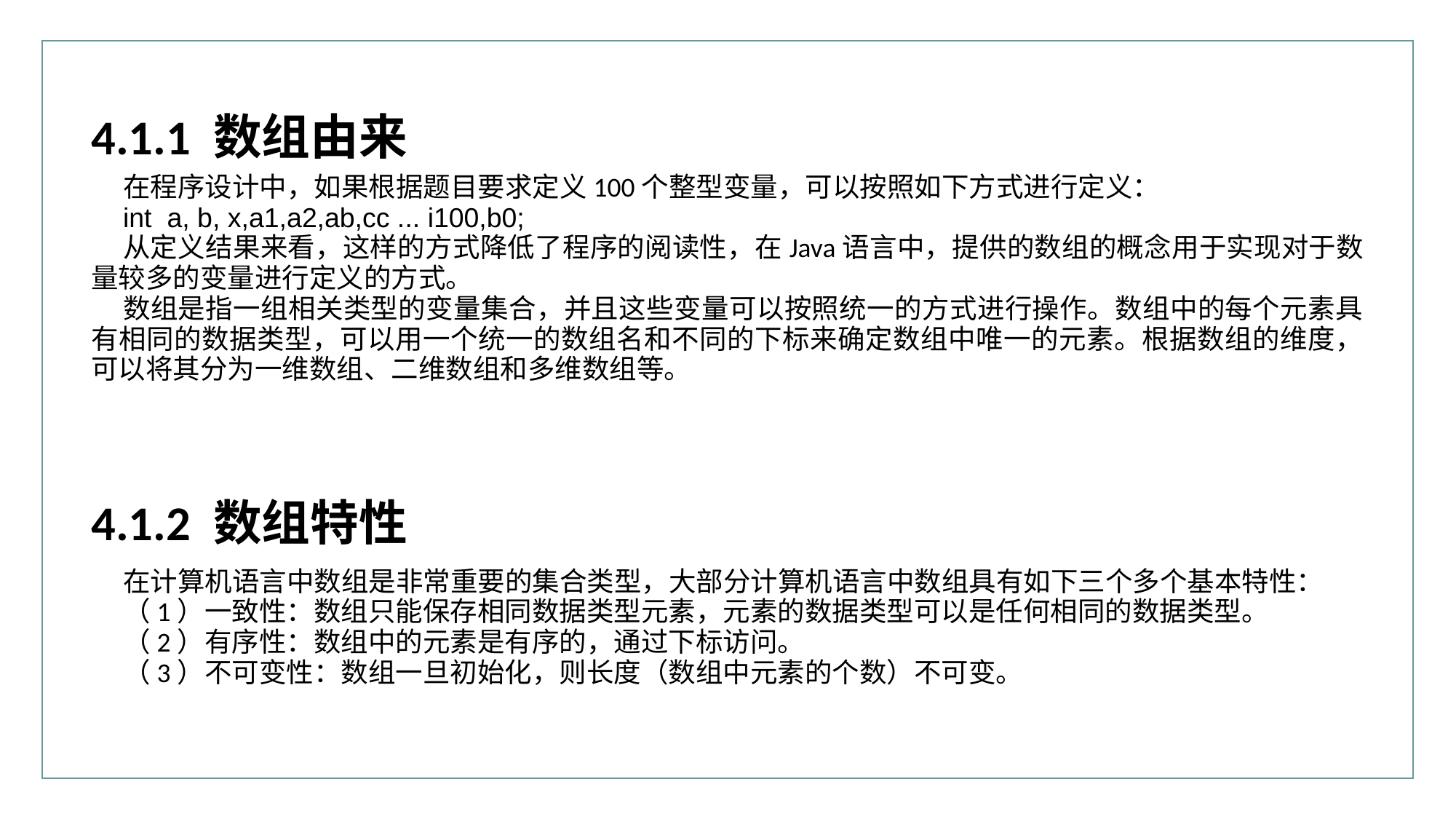

4.1.1 数组由来
在程序设计中，如果根据题目要求定义100个整型变量，可以按照如下方式进行定义：
int  a, b, x,a1,a2,ab,cc ... i100,b0;
从定义结果来看，这样的方式降低了程序的阅读性，在Java语言中，提供的数组的概念用于实现对于数量较多的变量进行定义的方式。
数组是指一组相关类型的变量集合，并且这些变量可以按照统一的方式进行操作。数组中的每个元素具有相同的数据类型，可以用一个统一的数组名和不同的下标来确定数组中唯一的元素。根据数组的维度，可以将其分为一维数组、二维数组和多维数组等。
4.1.2 数组特性
在计算机语言中数组是非常重要的集合类型，大部分计算机语言中数组具有如下三个多个基本特性：
（1）一致性：数组只能保存相同数据类型元素，元素的数据类型可以是任何相同的数据类型。
（2）有序性：数组中的元素是有序的，通过下标访问。
（3）不可变性：数组一旦初始化，则长度（数组中元素的个数）不可变。